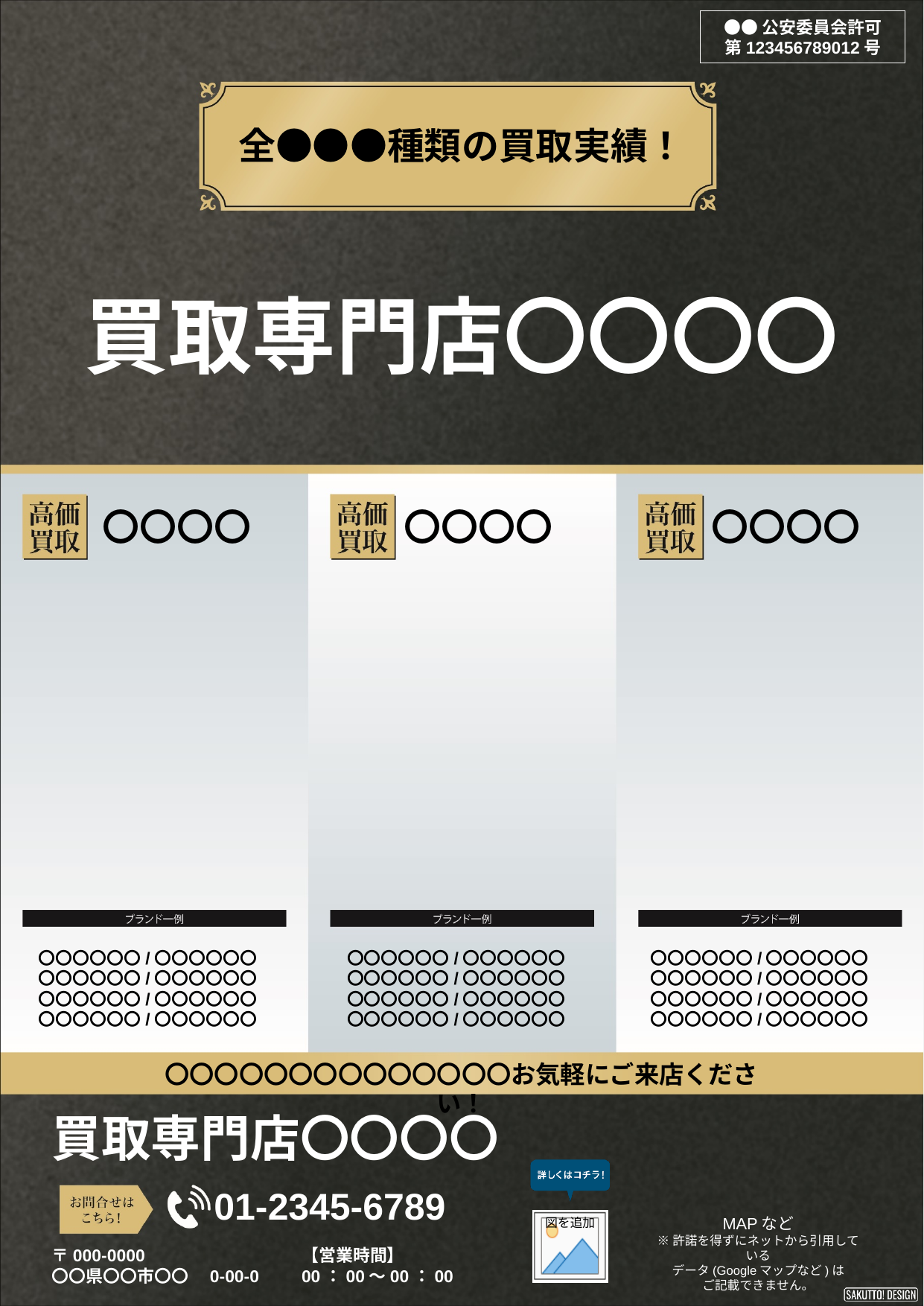

●●公安委員会許可
第123456789012号
全●●●種類の買取実績！
買取専門店〇〇〇〇
〇〇〇〇
〇〇〇〇
〇〇〇〇

〇〇〇〇〇〇/〇〇〇〇〇〇
〇〇〇〇〇〇/〇〇〇〇〇〇
〇〇〇〇〇〇/〇〇〇〇〇〇
〇〇〇〇〇〇/〇〇〇〇〇〇
〇〇〇〇〇〇/〇〇〇〇〇〇
〇〇〇〇〇〇/〇〇〇〇〇〇
〇〇〇〇〇〇/〇〇〇〇〇〇
〇〇〇〇〇〇/〇〇〇〇〇〇
〇〇〇〇〇〇/〇〇〇〇〇〇
〇〇〇〇〇〇/〇〇〇〇〇〇
〇〇〇〇〇〇/〇〇〇〇〇〇
〇〇〇〇〇〇/〇〇〇〇〇〇
〇〇〇〇〇〇〇〇〇〇〇〇〇〇お気軽にご来店ください！
買取専門店〇〇〇〇

01-2345-6789
MAPなど
※許諾を得ずにネットから引用している
データ(Googleマップなど)は
ご記載できません。

〒000-0000
〇〇県〇〇市〇〇　0-00-0
【営業時間】
00：00～00：00